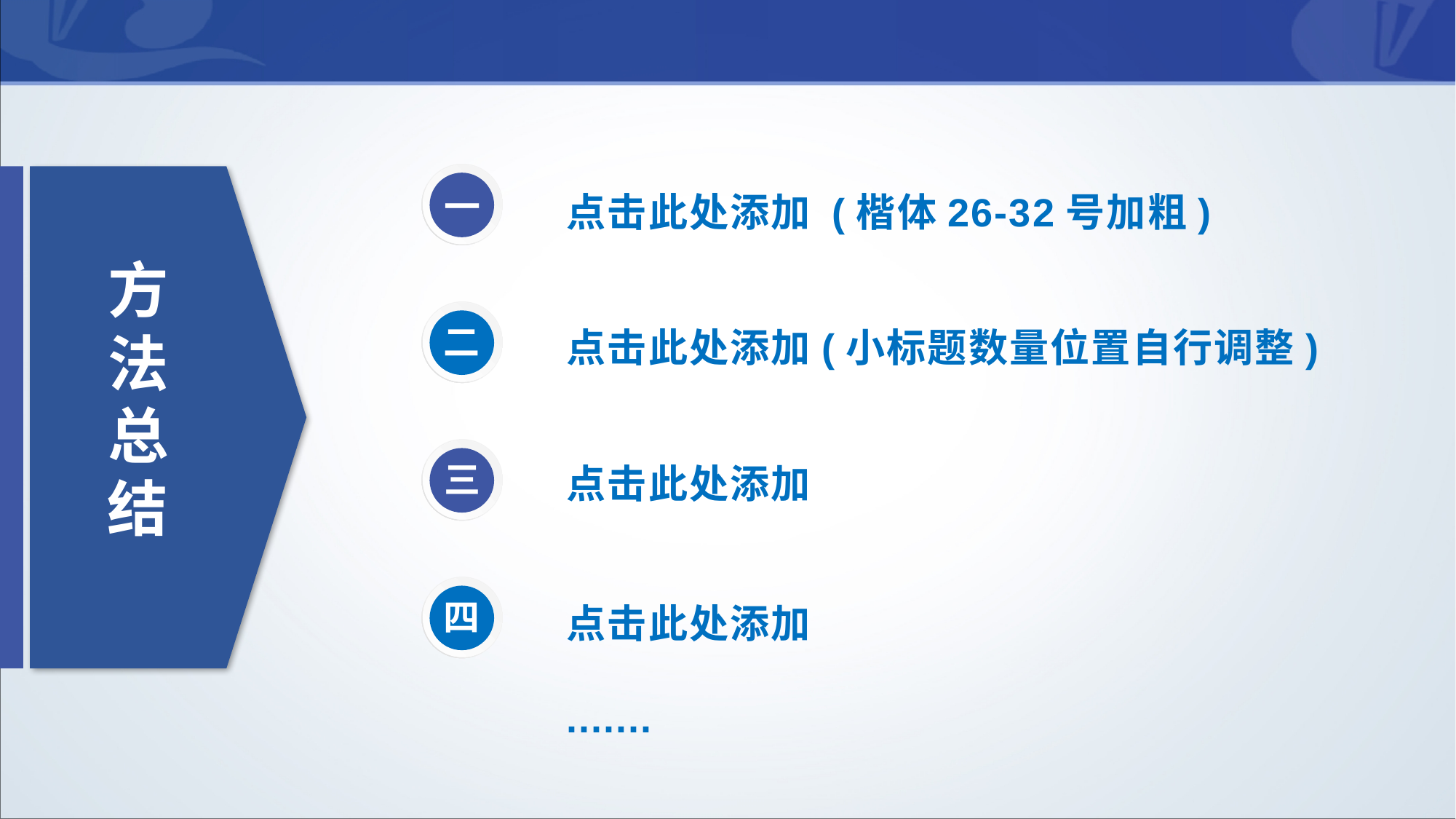

一

方法总结
点击此处添加 (楷体26-32号加粗)

二
点击此处添加(小标题数量位置自行调整)

三
点击此处添加

四
点击此处添加

.......